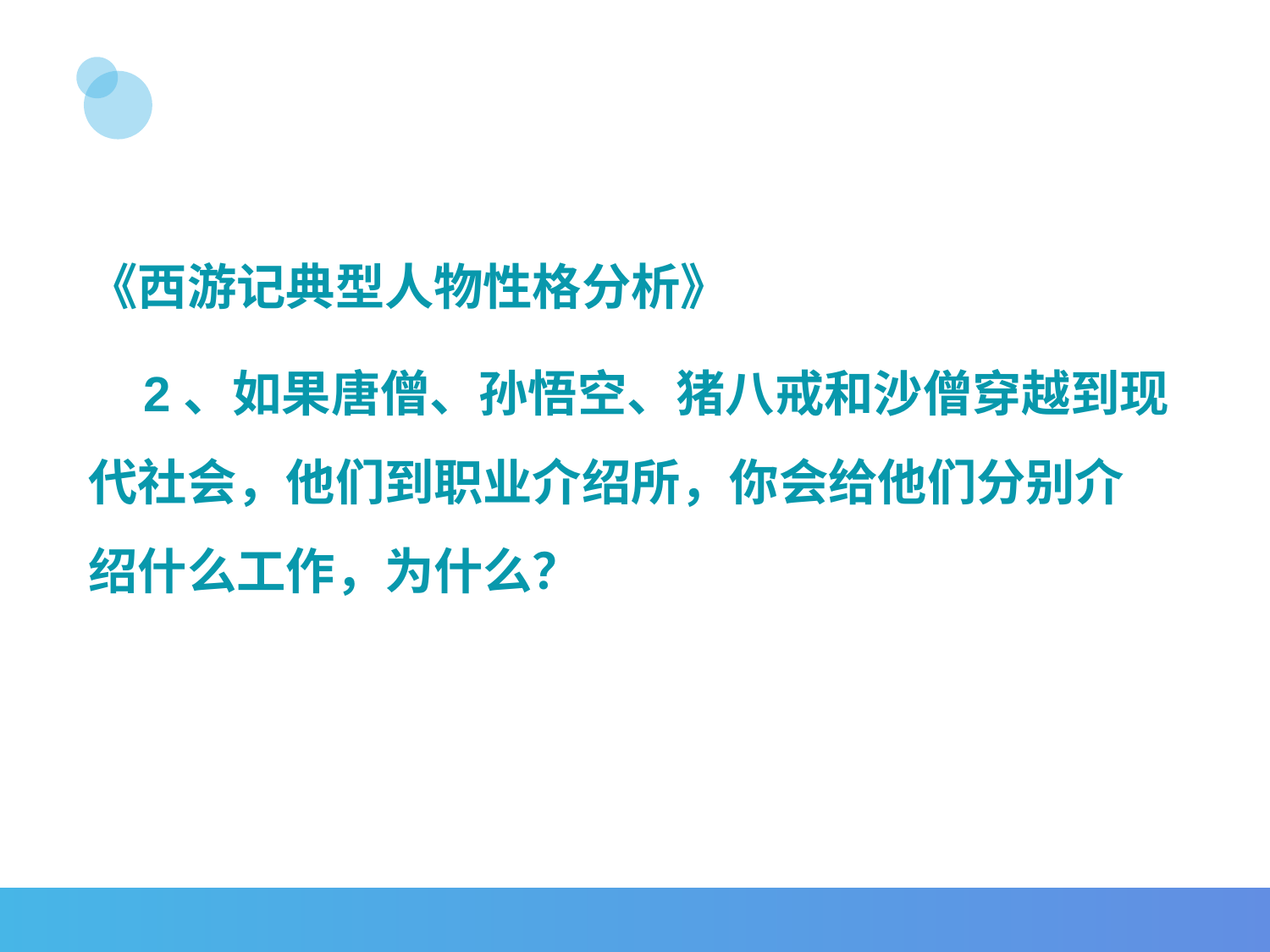

《西游记典型人物性格分析》
    2、如果唐僧、孙悟空、猪八戒和沙僧穿越到现代社会，他们到职业介绍所，你会给他们分别介绍什么工作，为什么？